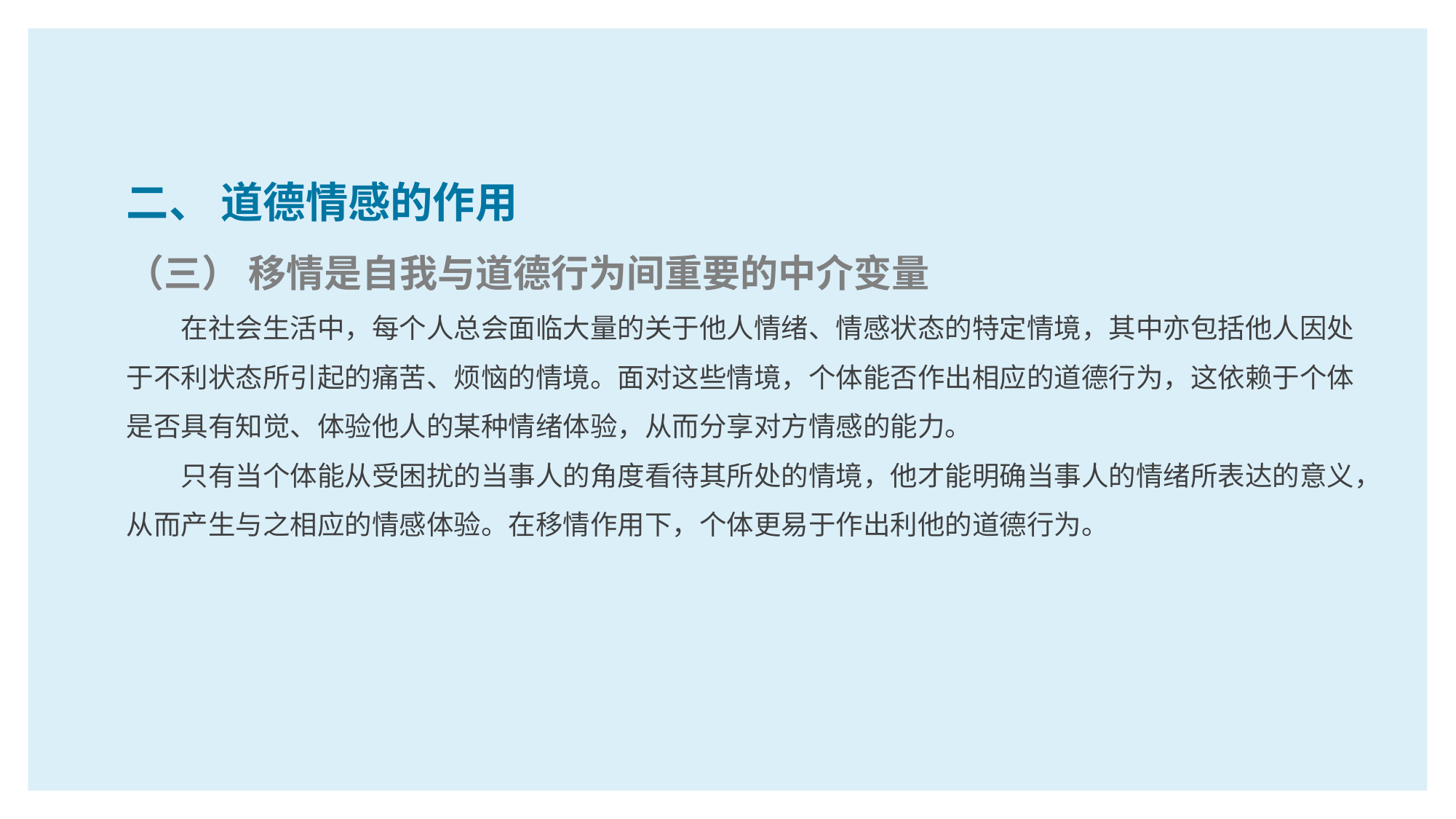

二、 道德情感的作用
（三） 移情是自我与道德行为间重要的中介变量
在社会生活中，每个人总会面临大量的关于他人情绪、情感状态的特定情境，其中亦包括他人因处于不利状态所引起的痛苦、烦恼的情境。面对这些情境，个体能否作出相应的道德行为，这依赖于个体是否具有知觉、体验他人的某种情绪体验，从而分享对方情感的能力。
只有当个体能从受困扰的当事人的角度看待其所处的情境，他才能明确当事人的情绪所表达的意义，从而产生与之相应的情感体验。在移情作用下，个体更易于作出利他的道德行为。